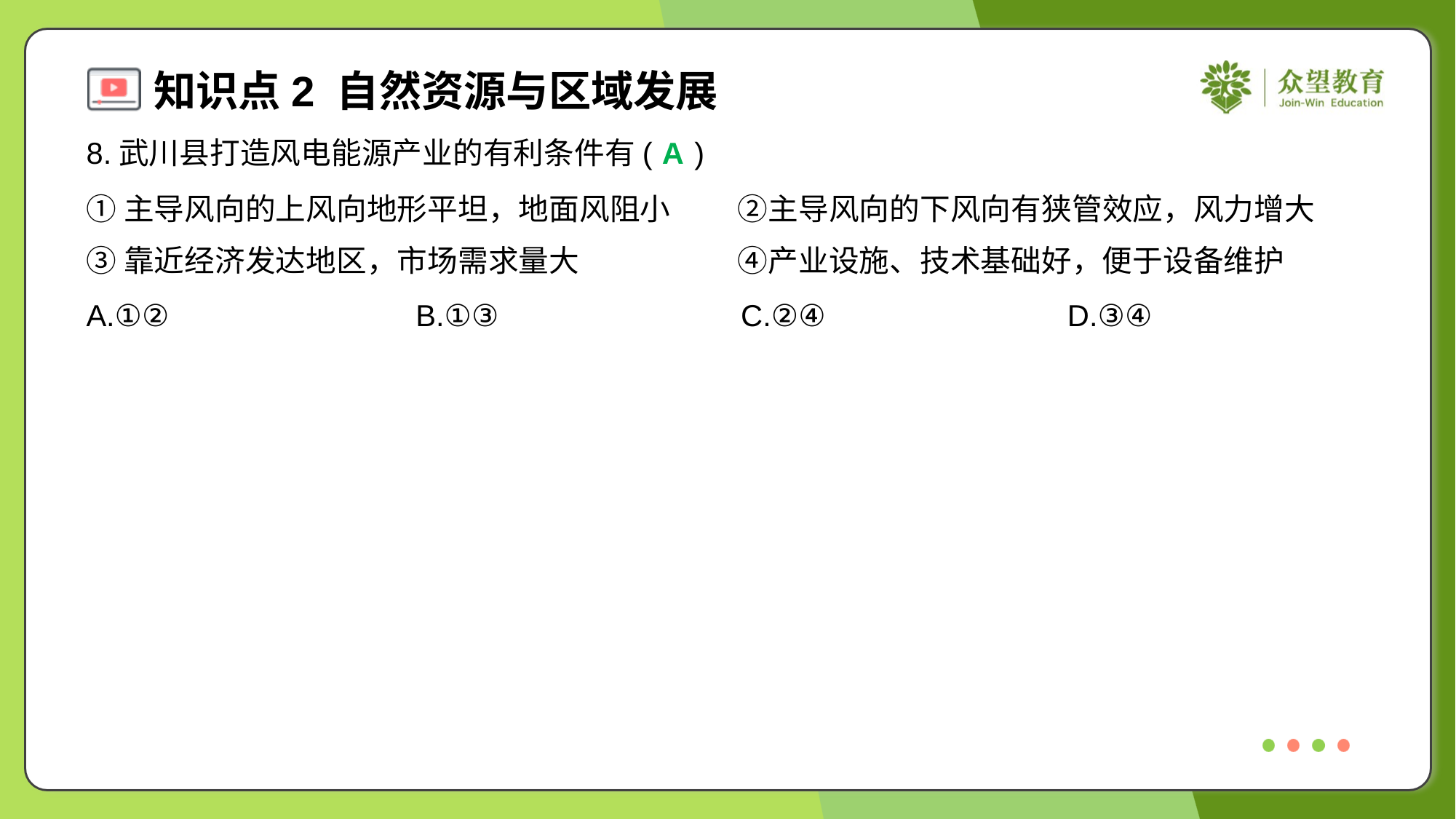

8.武川县打造风电能源产业的有利条件有(     )
A
①主导风向的上风向地形平坦，地面风阻小	②主导风向的下风向有狭管效应，风力增大
③靠近经济发达地区，市场需求量大	④产业设施、技术基础好，便于设备维护
A.①②	B.①③	C.②④	D.③④